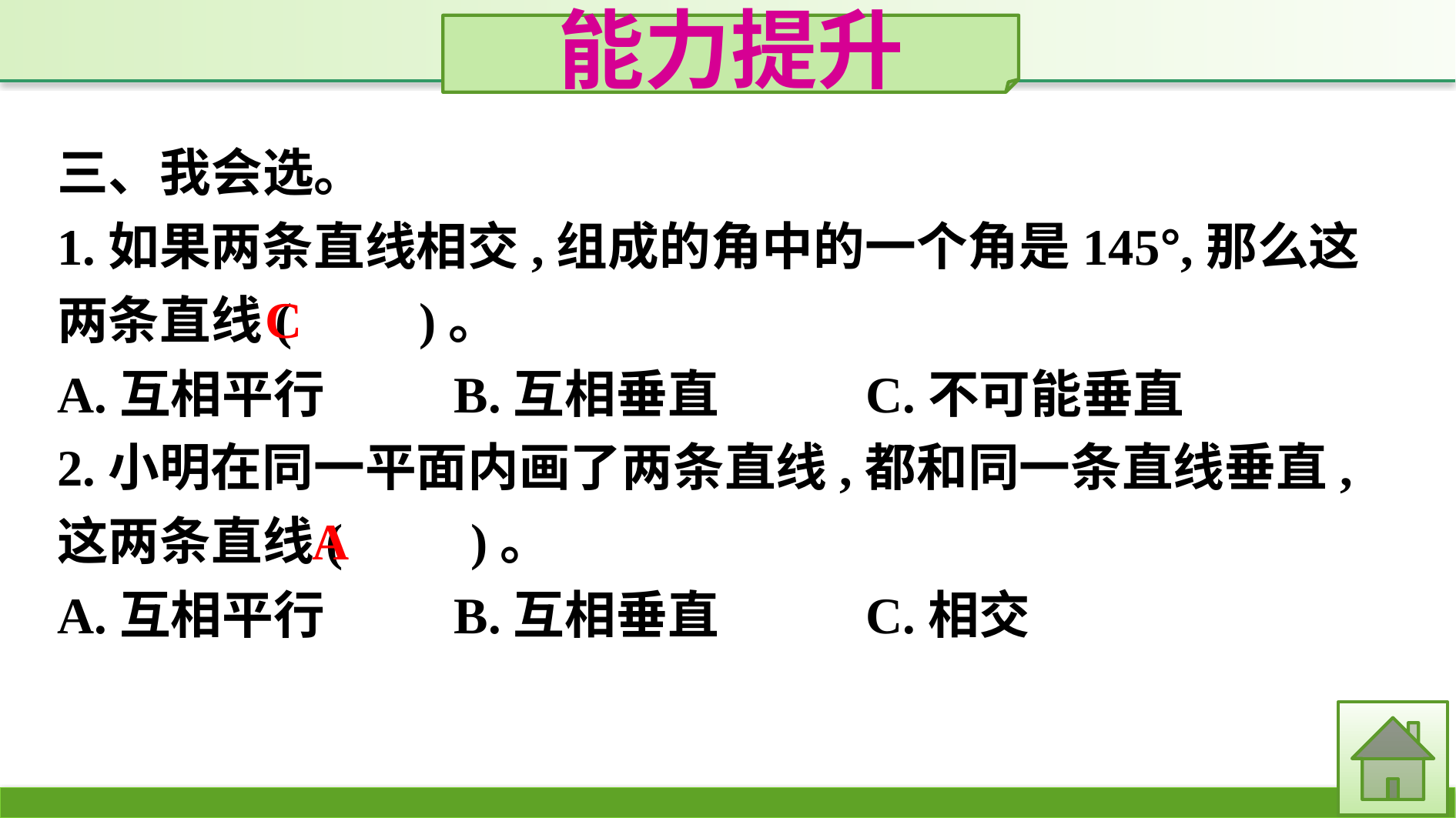

能力提升
三、我会选。
1.如果两条直线相交,组成的角中的一个角是145°,那么这两条直线(　　)。
A.互相平行　　	B.互相垂直		C.不可能垂直
2.小明在同一平面内画了两条直线,都和同一条直线垂直,这两条直线(　　)。
A.互相平行		B.互相垂直		C.相交
C
A